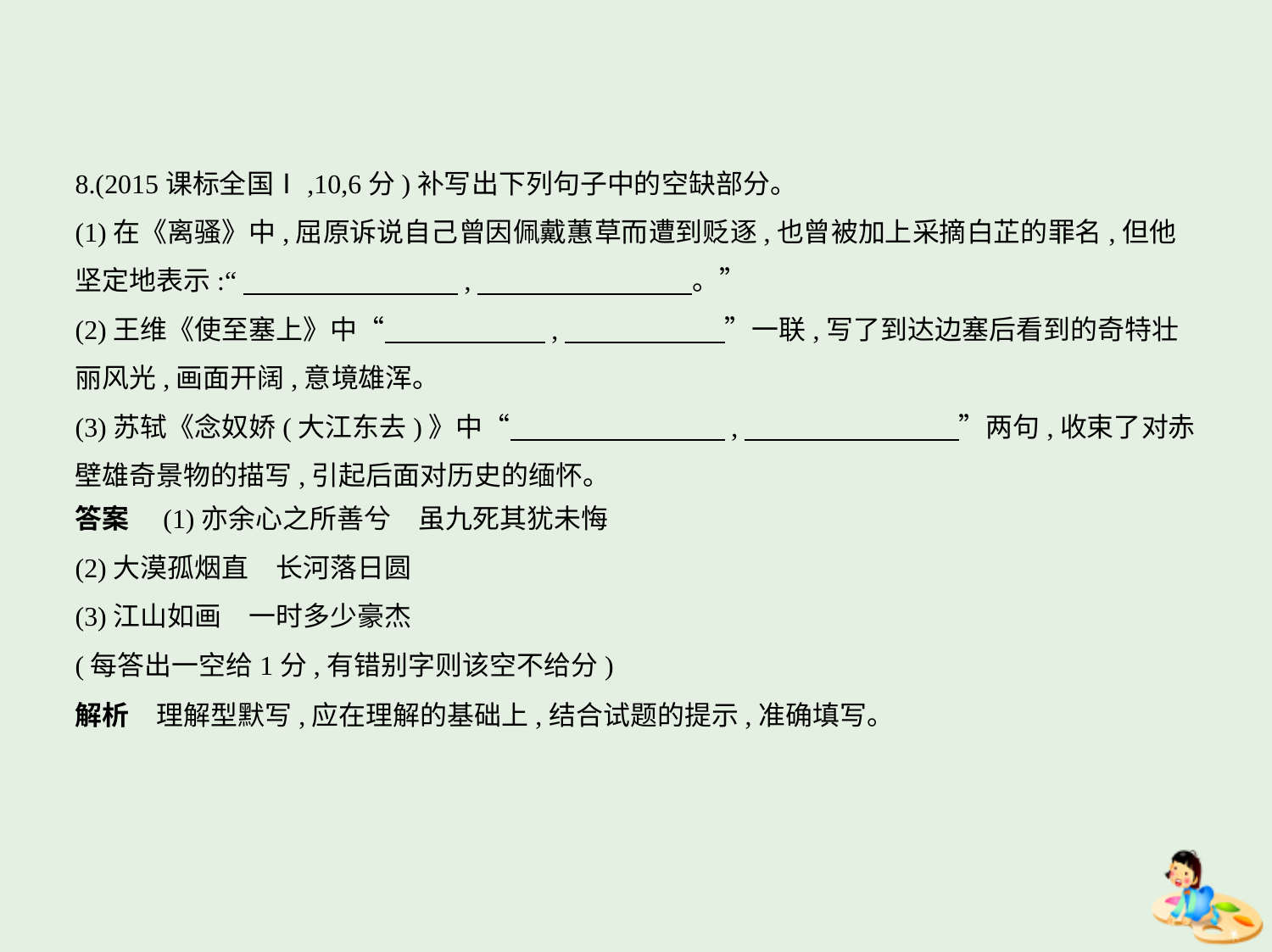

8.(2015课标全国Ⅰ,10,6分)补写出下列句子中的空缺部分。
(1)在《离骚》中,屈原诉说自己曾因佩戴蕙草而遭到贬逐,也曾被加上采摘白芷的罪名,但他
坚定地表示:“　　　　　　　    ,　　　　　　　    。”
(2)王维《使至塞上》中“　　　　　    ,　　　　　    ”一联,写了到达边塞后看到的奇特壮
丽风光,画面开阔,意境雄浑。
(3)苏轼《念奴娇(大江东去)》中“　　　　　　　    ,　　　　　　　    ”两句,收束了对赤
壁雄奇景物的描写,引起后面对历史的缅怀。
答案　(1)亦余心之所善兮　虽九死其犹未悔
(2)大漠孤烟直　长河落日圆
(3)江山如画　一时多少豪杰
(每答出一空给1分,有错别字则该空不给分)
解析　理解型默写,应在理解的基础上,结合试题的提示,准确填写。